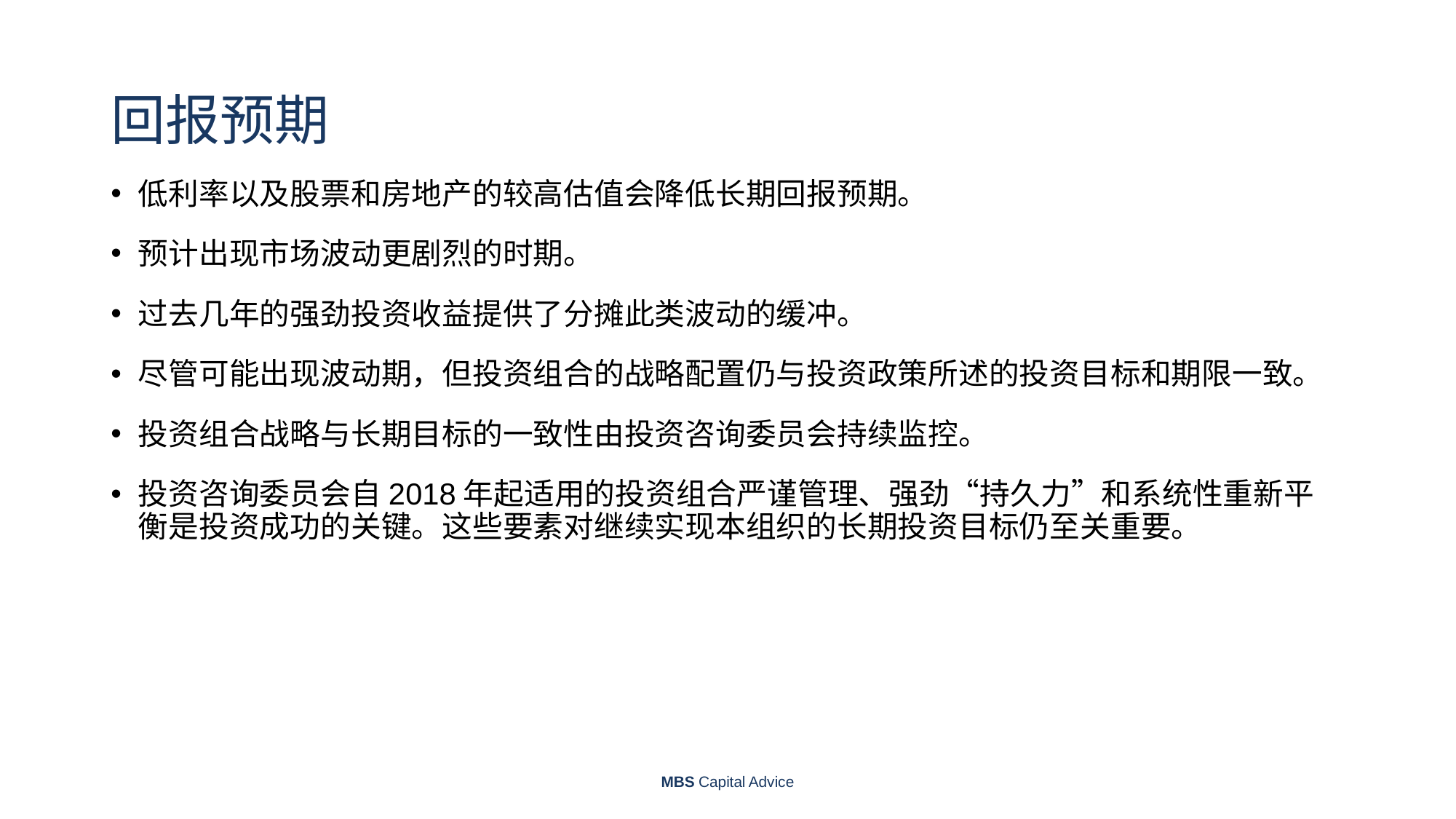

# 回报预期
低利率以及股票和房地产的较高估值会降低长期回报预期。
预计出现市场波动更剧烈的时期。
过去几年的强劲投资收益提供了分摊此类波动的缓冲。
尽管可能出现波动期，但投资组合的战略配置仍与投资政策所述的投资目标和期限一致。
投资组合战略与长期目标的一致性由投资咨询委员会持续监控。
投资咨询委员会自2018年起适用的投资组合严谨管理、强劲“持久力”和系统性重新平衡是投资成功的关键。这些要素对继续实现本组织的长期投资目标仍至关重要。
MBS Capital Advice